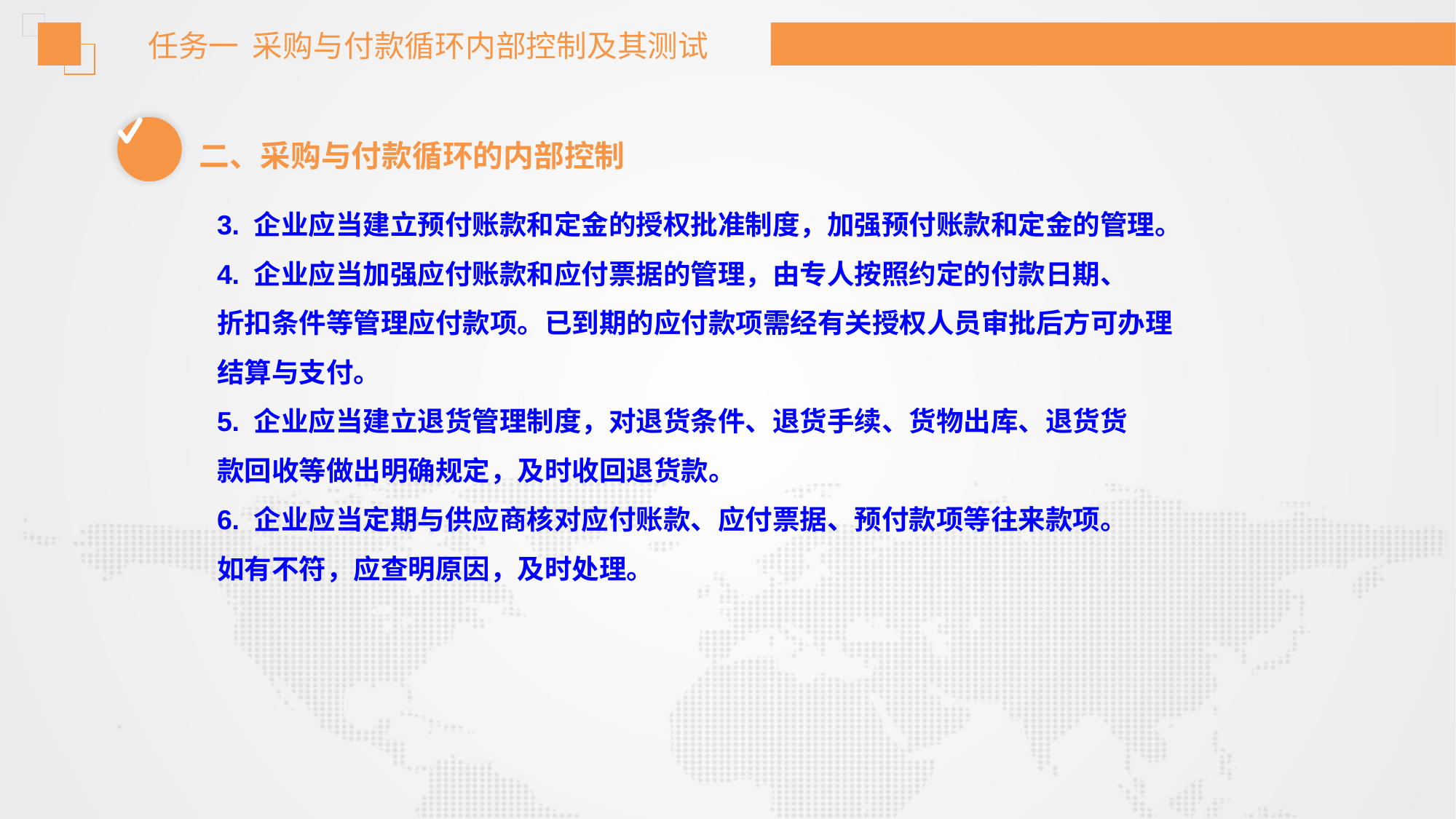

任务一  采购与付款循环内部控制及其测试

二、采购与付款循环的内部控制
3. 企业应当建立预付账款和定金的授权批准制度，加强预付账款和定金的管理。
4. 企业应当加强应付账款和应付票据的管理，由专人按照约定的付款日期、
折扣条件等管理应付款项。已到期的应付款项需经有关授权人员审批后方可办理
结算与支付。
5. 企业应当建立退货管理制度，对退货条件、退货手续、货物出库、退货货
款回收等做出明确规定，及时收回退货款。
6. 企业应当定期与供应商核对应付账款、应付票据、预付款项等往来款项。
如有不符，应查明原因，及时处理。